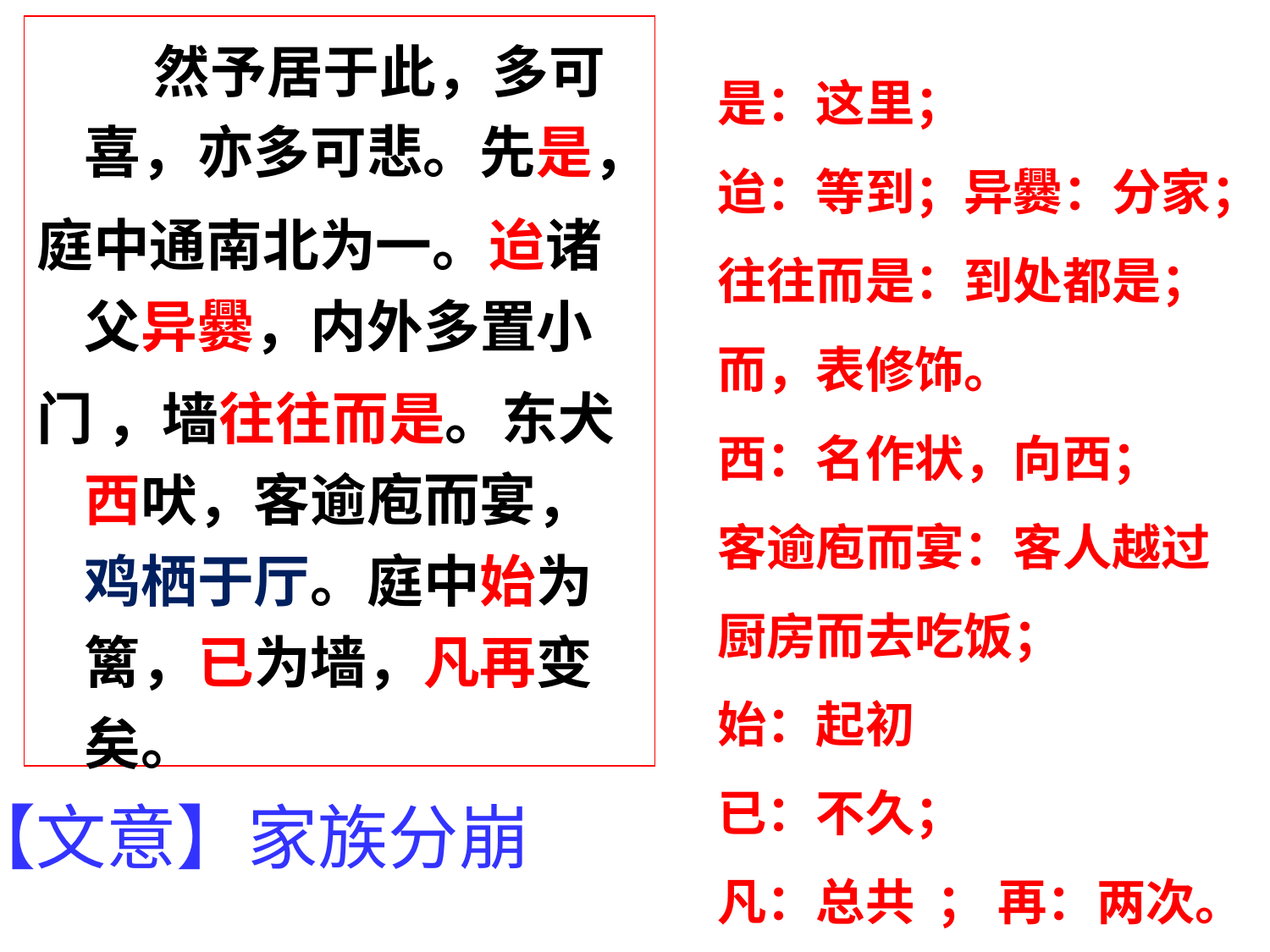

然予居于此，多可喜，亦多可悲。先是，
庭中通南北为一。迨诸父异爨，内外多置小
门 ，墙往往而是。东犬西吠，客逾庖而宴，鸡栖于厅。庭中始为篱，已为墙，凡再变矣。
是：这里；
迨：等到；异爨：分家；
往往而是：到处都是；而，表修饰。
西：名作状，向西；
客逾庖而宴：客人越过厨房而去吃饭；
始：起初
已：不久；
凡：总共  ； 再：两次。

【文意】家族分崩